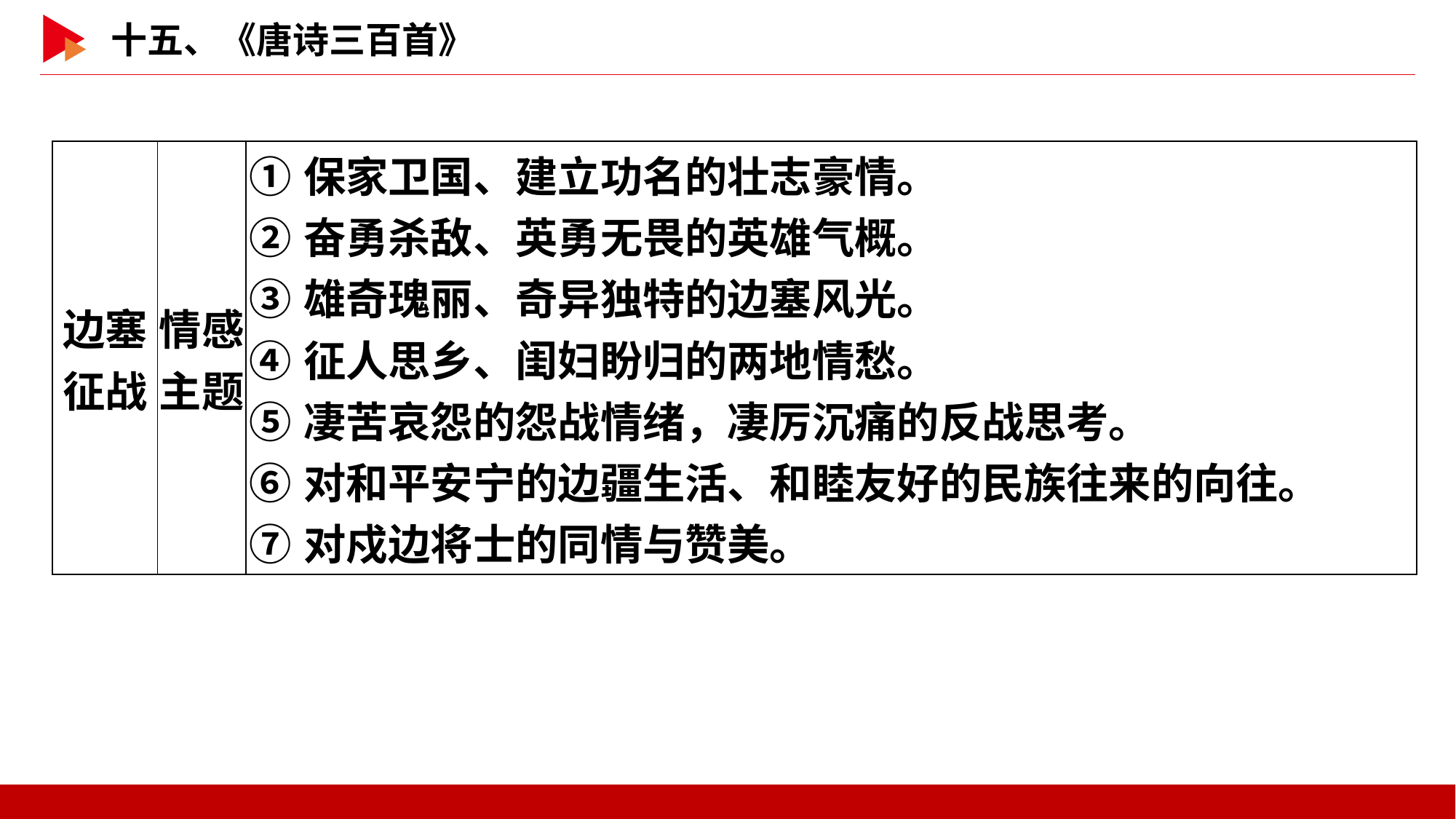

| 边塞 征战 | 情感 主题 | ①保家卫国、建立功名的壮志豪情。 ②奋勇杀敌、英勇无畏的英雄气概。 ③雄奇瑰丽、奇异独特的边塞风光。 ④征人思乡、闺妇盼归的两地情愁。 ⑤凄苦哀怨的怨战情绪，凄厉沉痛的反战思考。 ⑥对和平安宁的边疆生活、和睦友好的民族往来的向往。 ⑦对戍边将士的同情与赞美。 |
| --- | --- | --- |